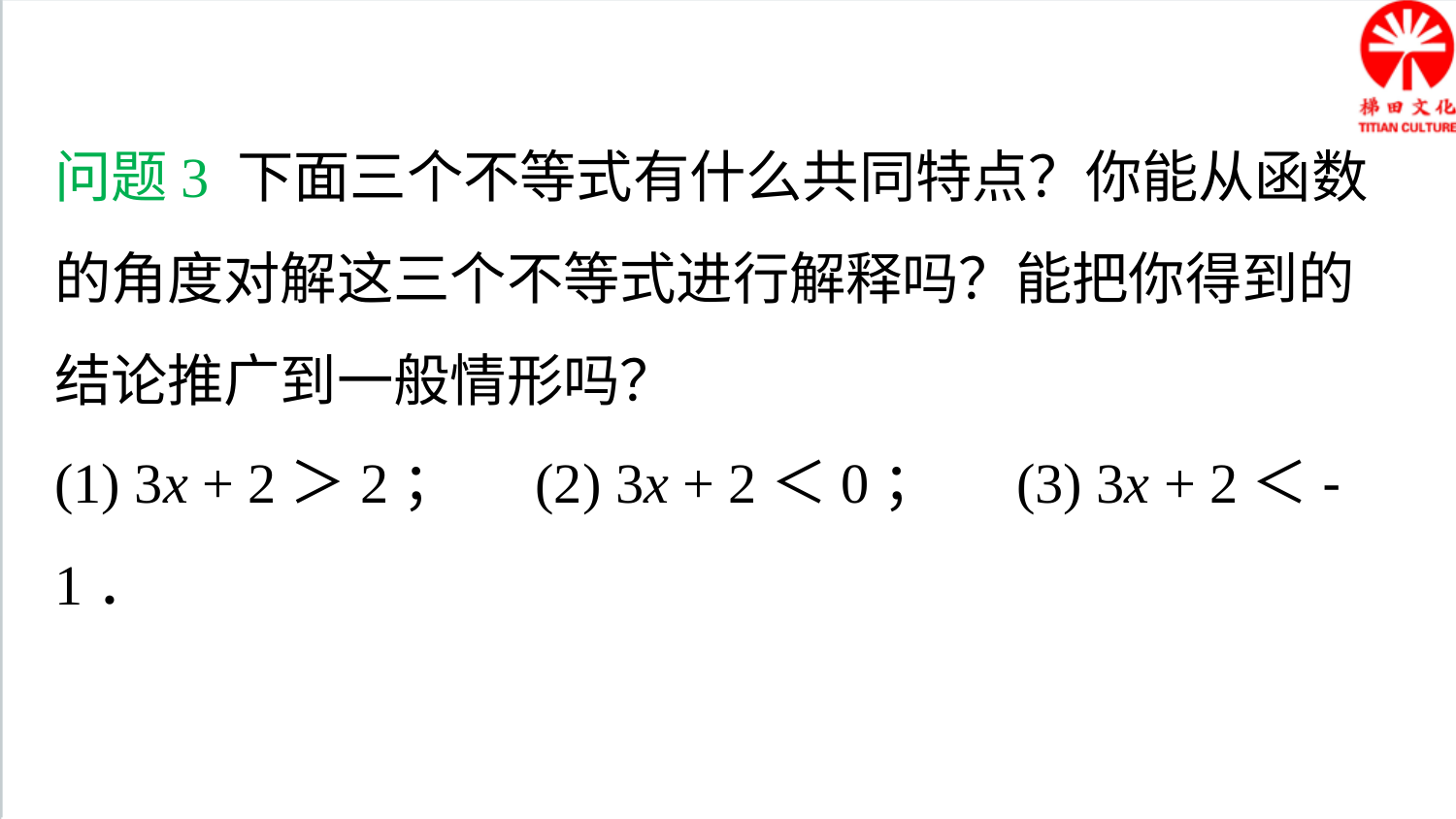

问题3 下面三个不等式有什么共同特点？你能从函数的角度对解这三个不等式进行解释吗？能把你得到的结论推广到一般情形吗？
(1) 3x + 2＞2；     (2) 3x + 2＜0；     (3) 3x + 2＜-1．